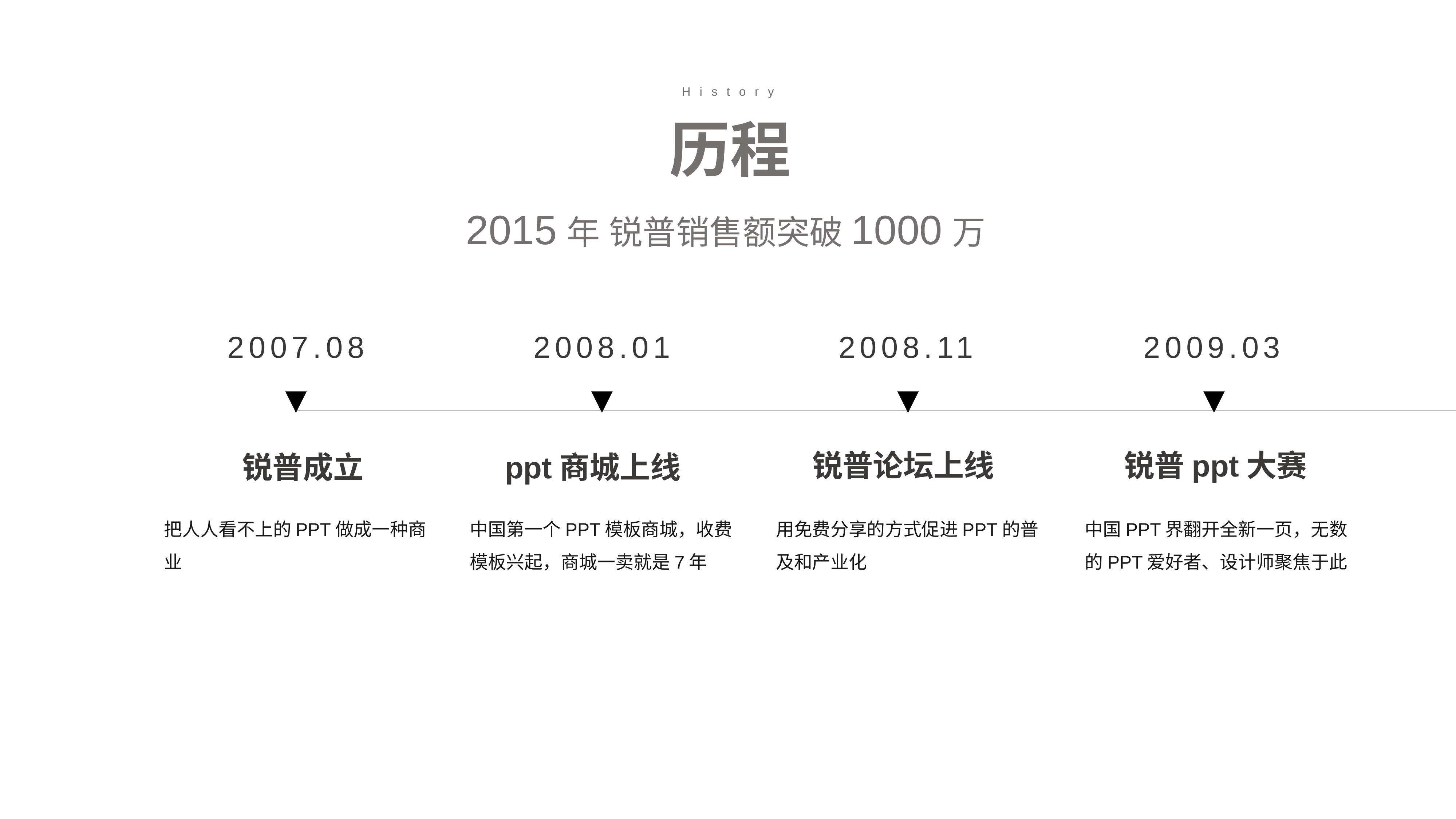

History
历程
2015年 锐普销售额突破1000万
2007.08
2008.01
2008.11
2009.03

锐普论坛上线
锐普ppt大赛
 锐普成立
ppt商城上线
把人人看不上的PPT做成一种商业
中国第一个PPT模板商城，收费模板兴起，商城一卖就是7年
用免费分享的方式促进PPT的普及和产业化
中国PPT界翻开全新一页，无数的PPT爱好者、设计师聚焦于此